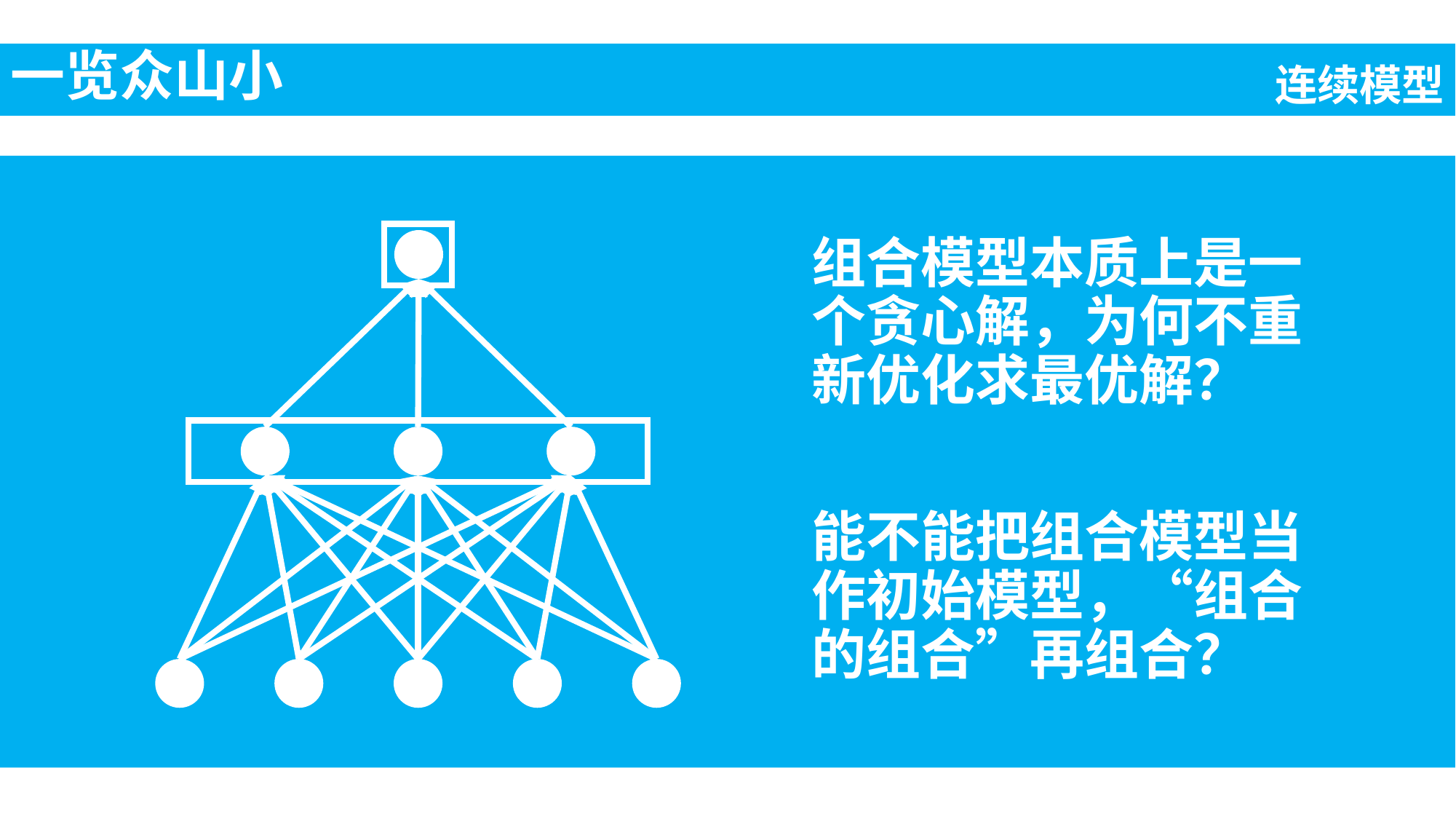

一览众山小
连续模型

组合模型本质上是一个贪心解，为何不重新优化求最优解？
能不能把组合模型当作初始模型，“组合的组合”再组合？